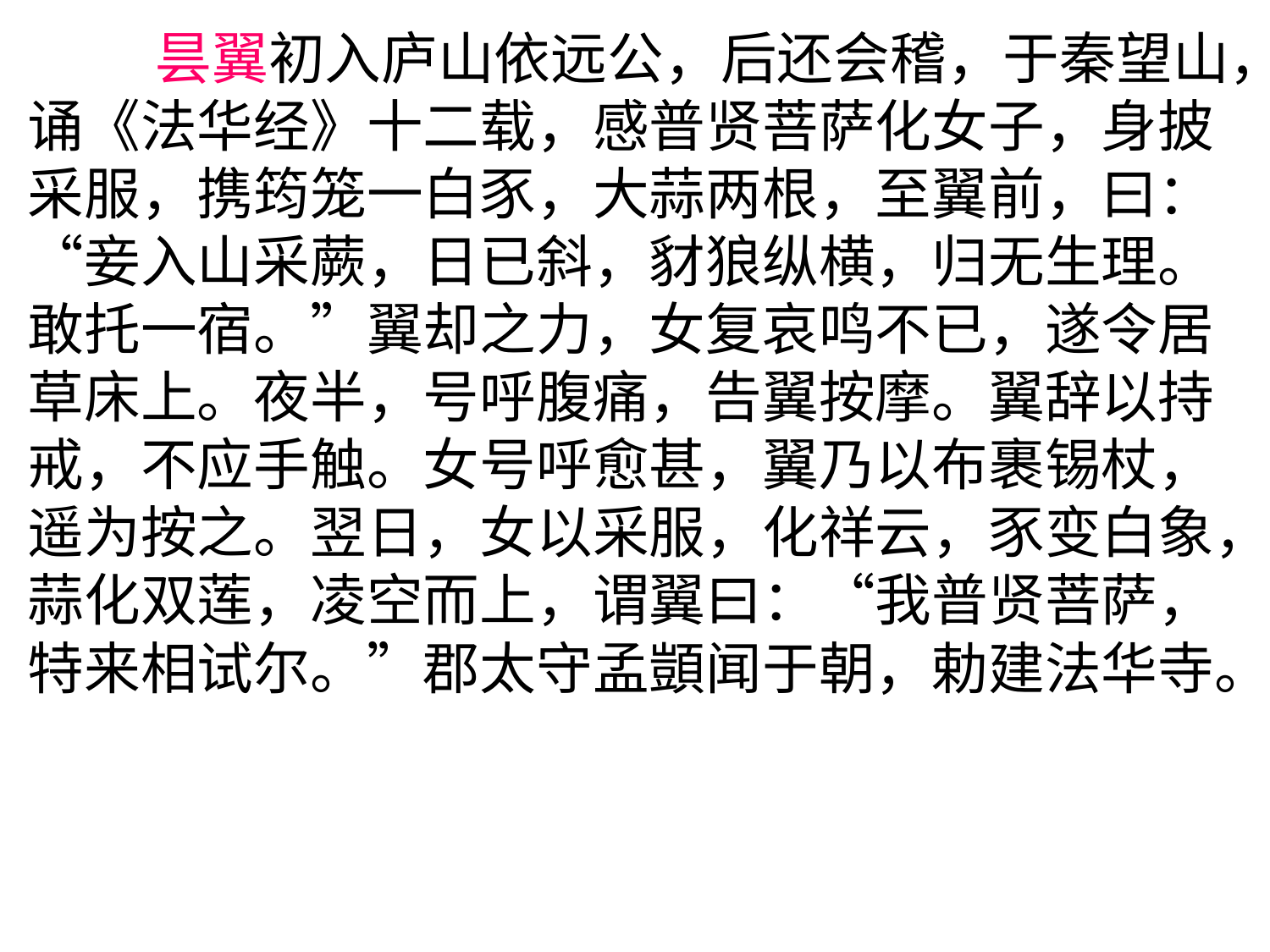

昙翼初入庐山依远公，后还会稽，于秦望山，诵《法华经》十二载，感普贤菩萨化女子，身披采服，携筠笼一白豕，大蒜两根，至翼前，曰：“妾入山采蕨，日已斜，豺狼纵横，归无生理。敢托一宿。”翼却之力，女复哀鸣不已，遂令居草床上。夜半，号呼腹痛，告翼按摩。翼辞以持戒，不应手触。女号呼愈甚，翼乃以布裹锡杖，遥为按之。翌日，女以采服，化祥云，豕变白象，蒜化双莲，凌空而上，谓翼曰：“我普贤菩萨，特来相试尔。”郡太守孟顗闻于朝，勅建法华寺。